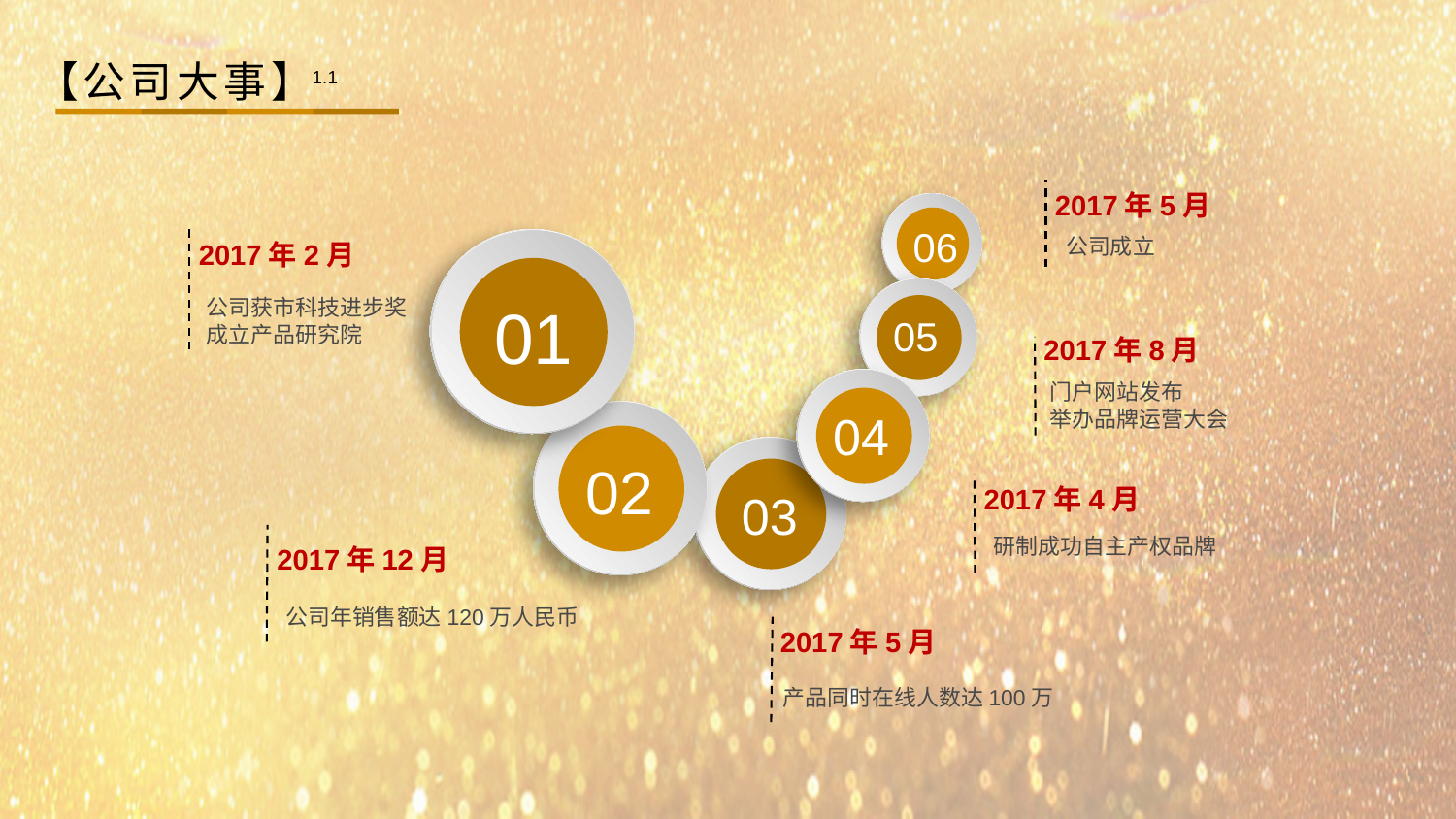

【公司大事】
1.1

2017年5月

06
公司成立

01
2017年2月

05
公司获市科技进步奖
成立产品研究院
2017年8月

04
门户网站发布
举办品牌运营大会

02

03
2017年4月
研制成功自主产权品牌
2017年12月
公司年销售额达120万人民币
2017年5月
产品同时在线人数达100万